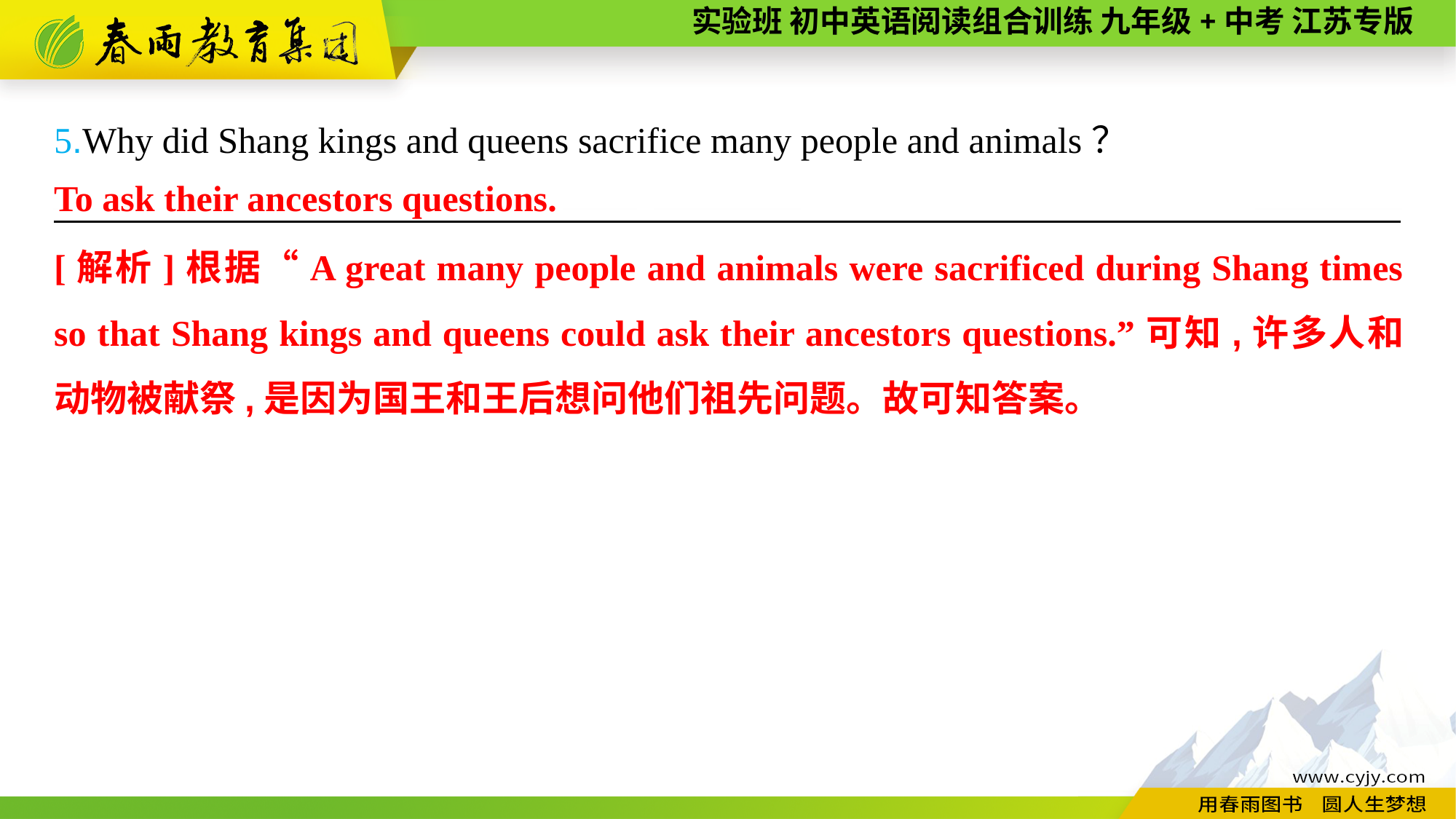

5.Why did Shang kings and queens sacrifice many people and animals？
————————                        ——  ————                                                  ————
To ask their ancestors questions.
[解析]根据“A great many people and animals were sacrificed during Shang times so that Shang kings and queens could ask their ancestors questions.”可知,许多人和动物被献祭,是因为国王和王后想问他们祖先问题。故可知答案。